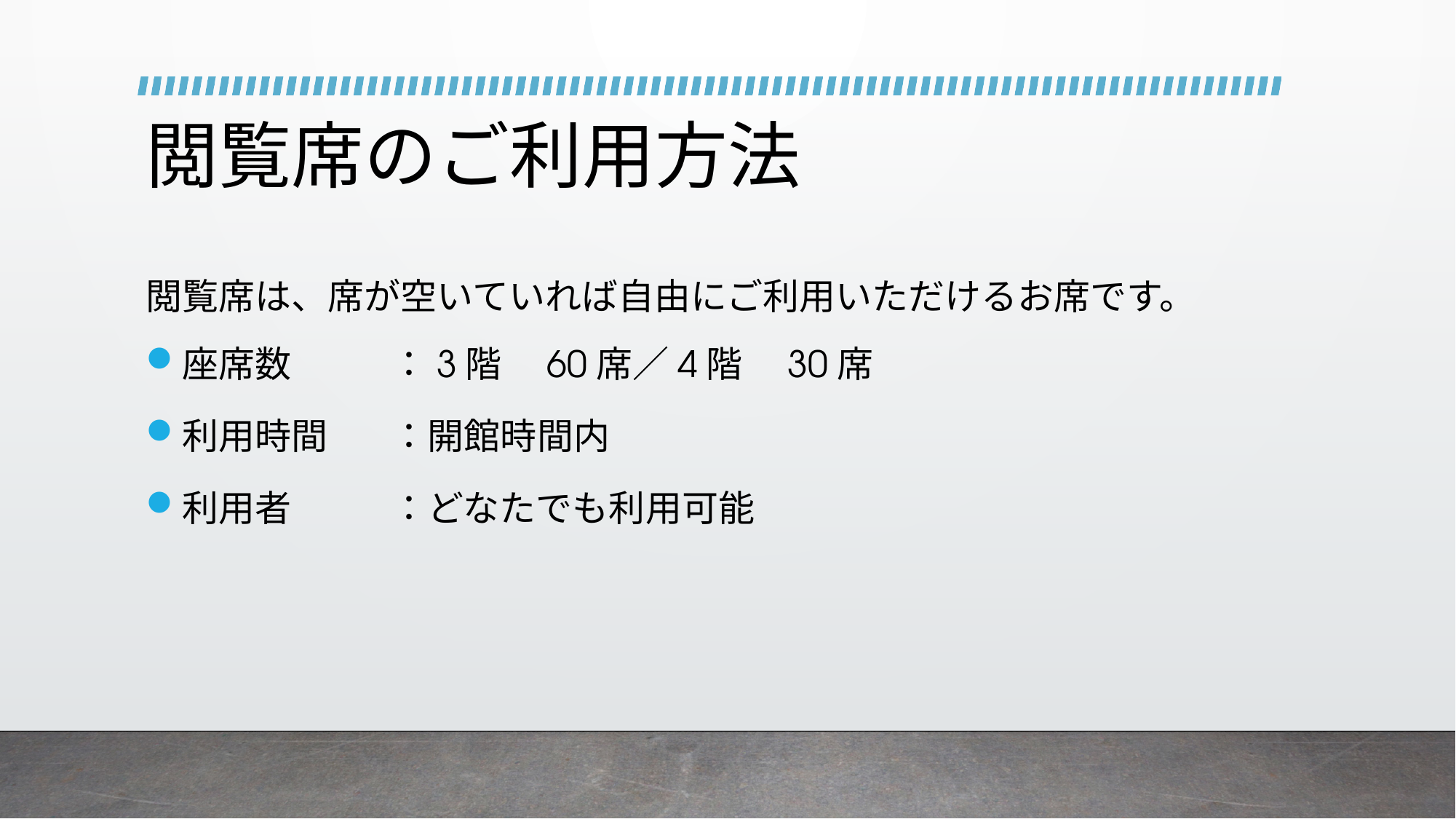

# 閲覧席のご利用方法
閲覧席は、席が空いていれば自由にご利用いただけるお席です。
座席数	：3階　60席／4階　30席
利用時間	：開館時間内
利用者	：どなたでも利用可能